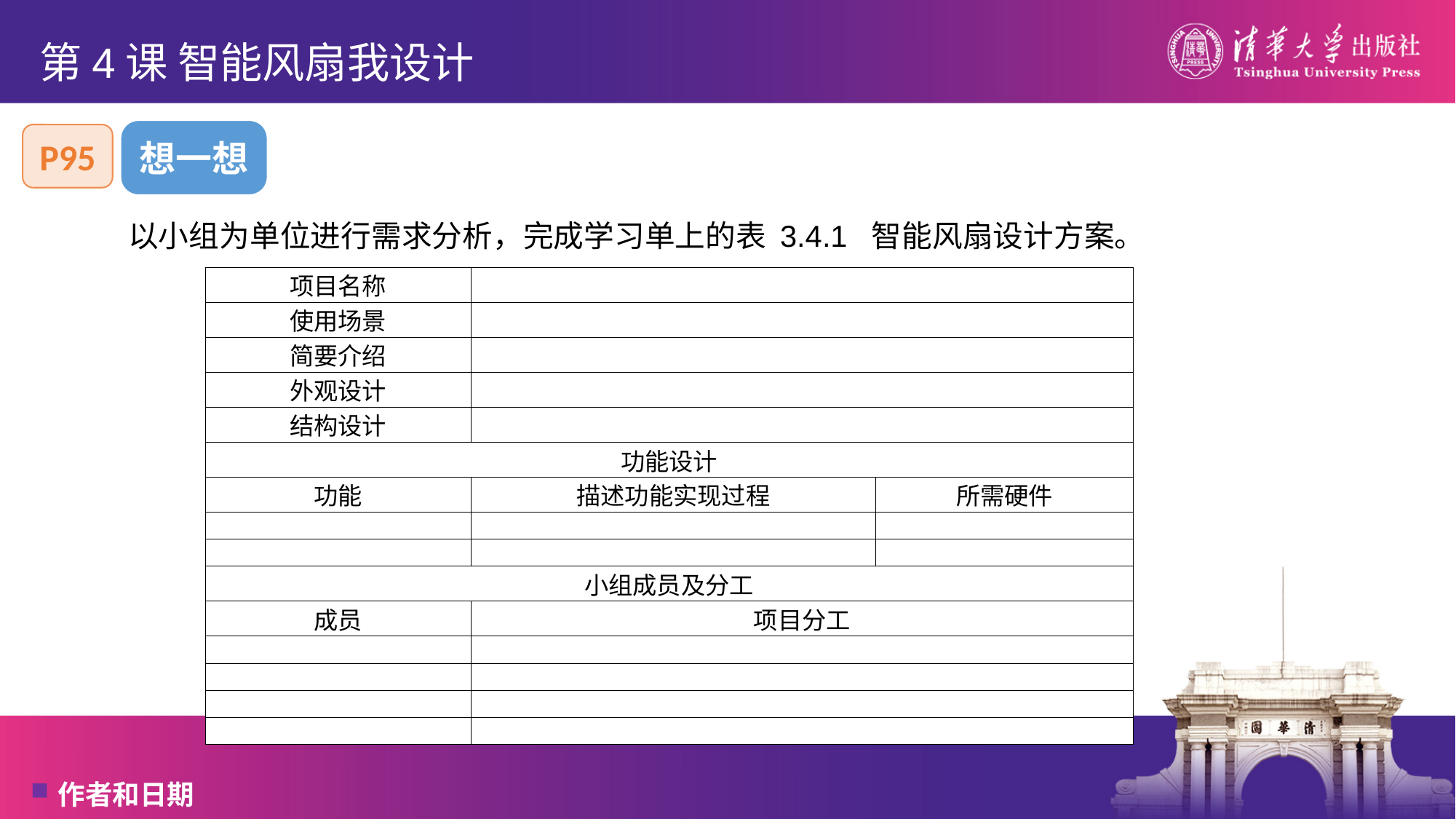

# 第4课 智能风扇我设计
想一想
P95
以小组为单位进行需求分析，完成学习单上的表 3.4.1  智能风扇设计方案。

| 项目名称 |  |  |
| --- | --- | --- |
| 使用场景 |  |  |
| 简要介绍 |  |  |
| 外观设计 |  |  |
| 结构设计 |  |  |
| 功能设计 |  |  |
| 功能 | 描述功能实现过程 | 所需硬件 |
|  |  |  |
|  |  |  |
| 小组成员及分工 |  |  |
| 成员 | 项目分工 |  |
|  |  |  |
|  |  |  |
|  |  |  |
|  |  |  |
作者和日期